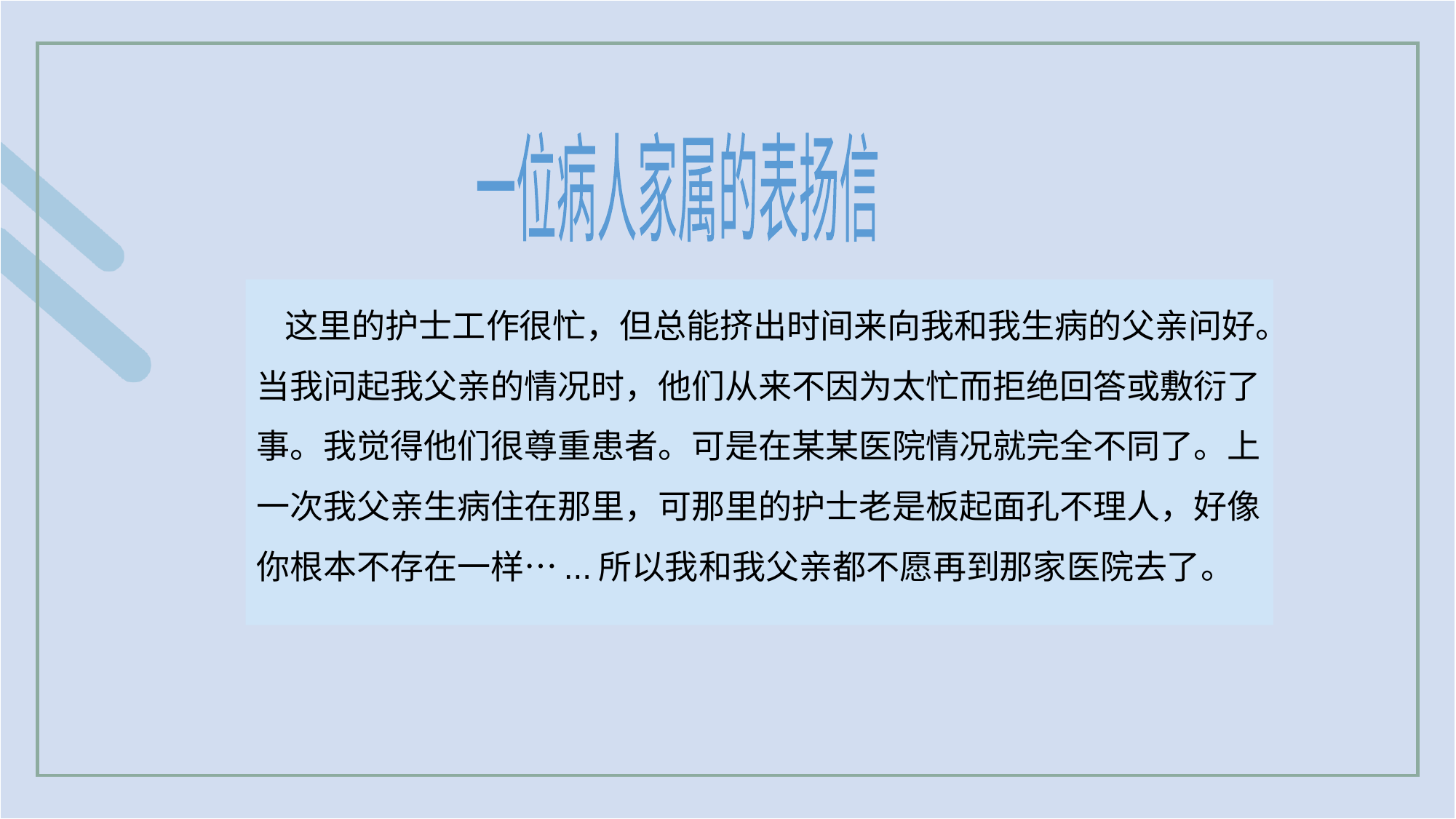

一位病人家属的表扬信
   这里的护士工作很忙，但总能挤出时间来向我和我生病的父亲问好。当我问起我父亲的情况时，他们从来不因为太忙而拒绝回答或敷衍了事。我觉得他们很尊重患者。可是在某某医院情况就完全不同了。上一次我父亲生病住在那里，可那里的护士老是板起面孔不理人，好像你根本不存在一样…...所以我和我父亲都不愿再到那家医院去了。